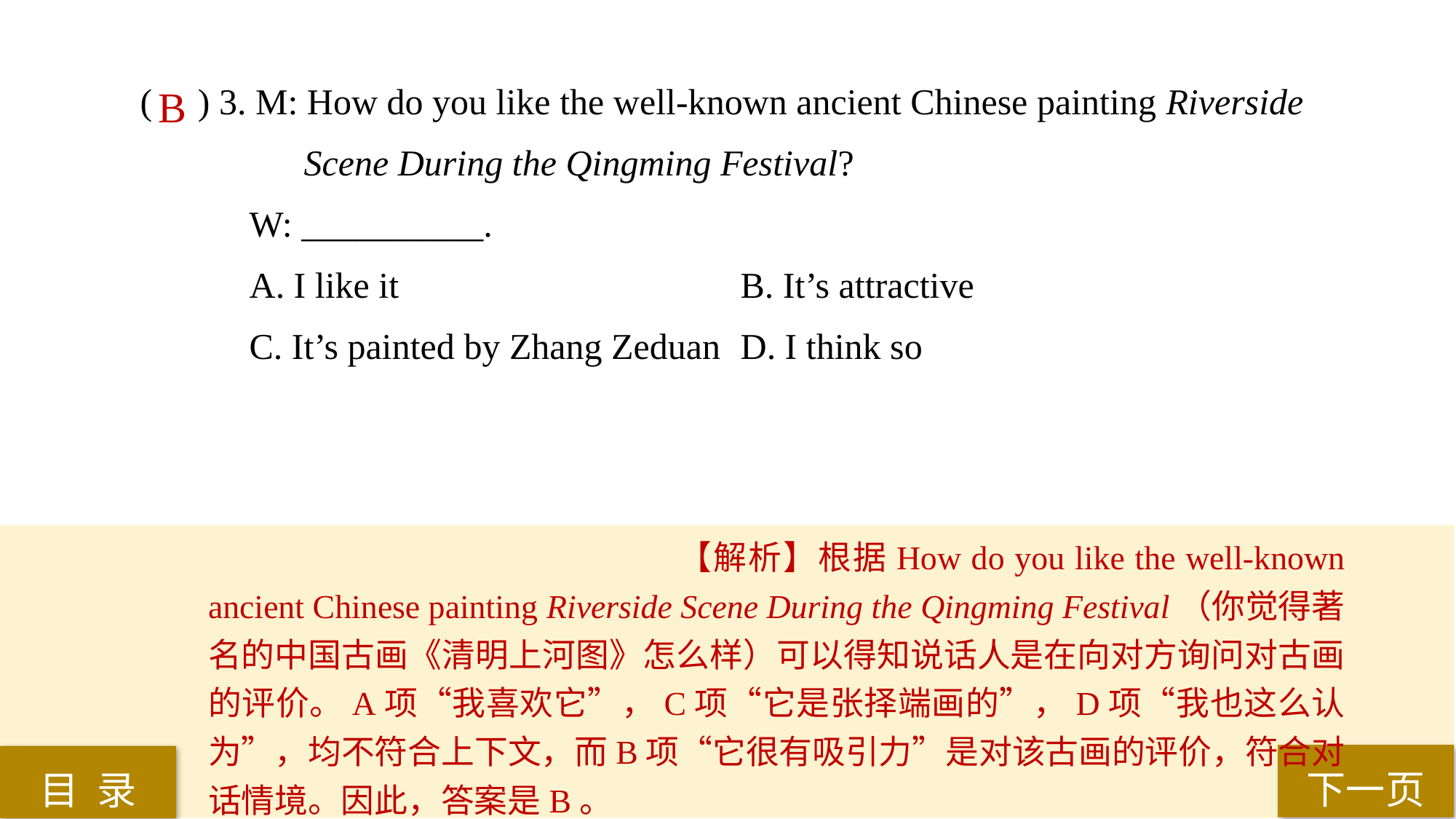

(     ) 3. M: How do you like the well-known ancient Chinese painting Riverside
Scene During the Qingming Festival?
W: __________.
A. I like it 				B. It’s attractive
C. It’s painted by Zhang Zeduan 	D. I think so
 B
【解析】根据How do you like the well-known ancient Chinese painting Riverside Scene During the Qingming Festival（你觉得著名的中国古画《清明上河图》怎么样）可以得知说话人是在向对方询问对古画的评价。A项“我喜欢它”，C项“它是张择端画的”，D项“我也这么认为”，均不符合上下文，而B项“它很有吸引力”是对该古画的评价，符合对话情境。因此，答案是B。